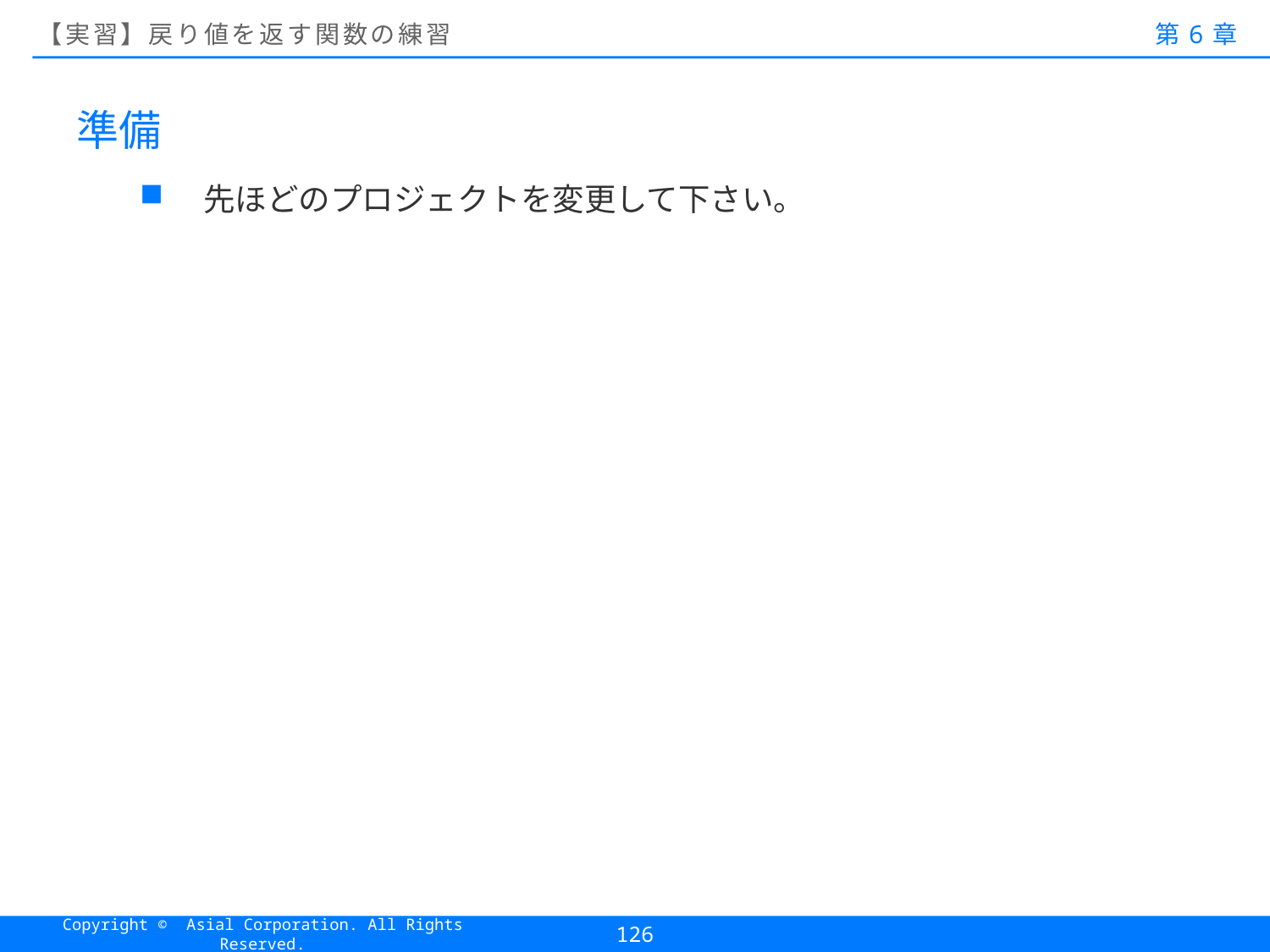

# 【実習】戻り値を返す関数の練習
第6章
準備
先ほどのプロジェクトを変更して下さい。
126